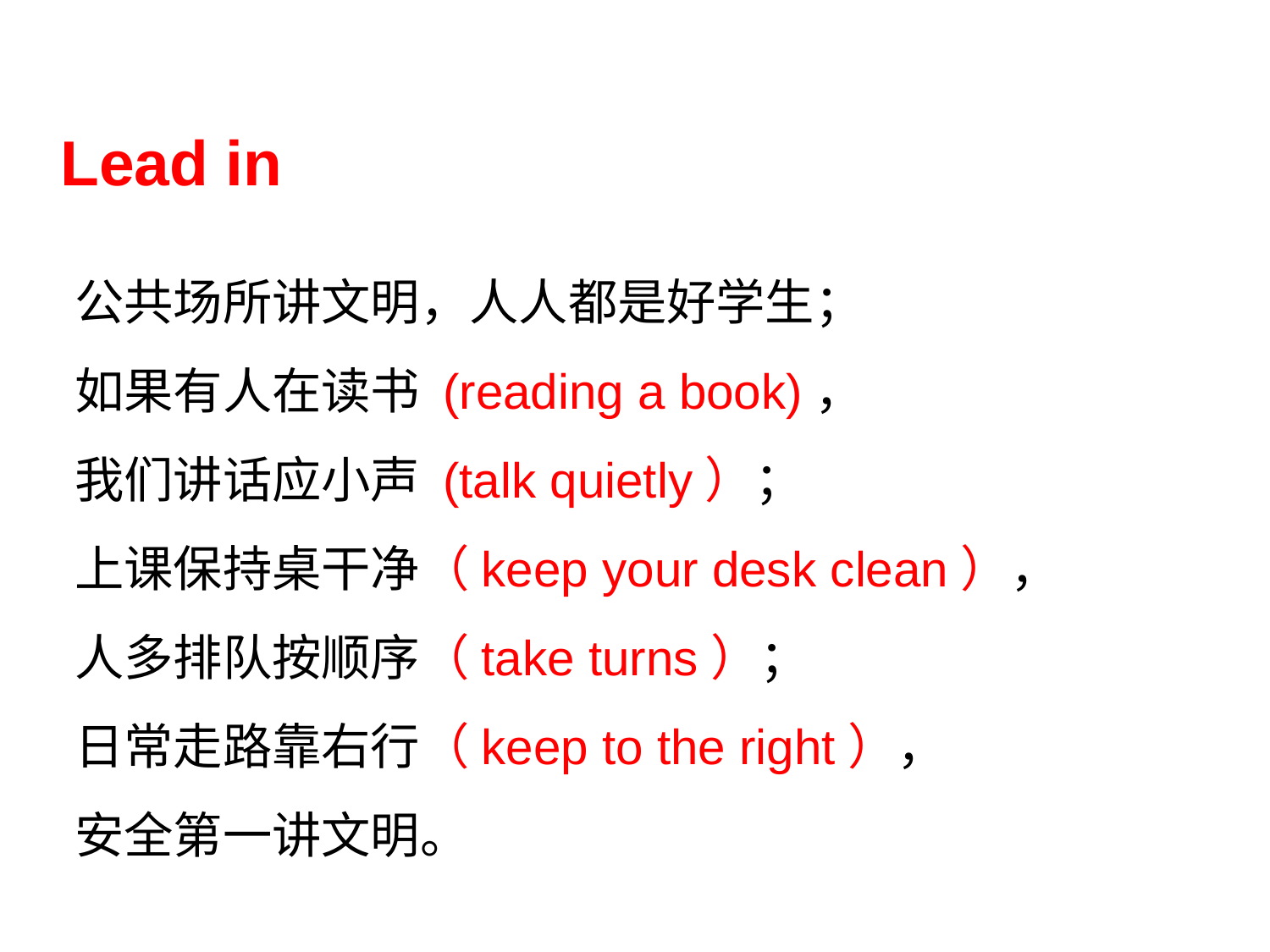

Lead in
公共场所讲文明，人人都是好学生；
如果有人在读书 (reading a book)，
我们讲话应小声 (talk quietly）；
上课保持桌干净（keep your desk clean），
人多排队按顺序（take turns）；
日常走路靠右行（keep to the right），
安全第一讲文明。